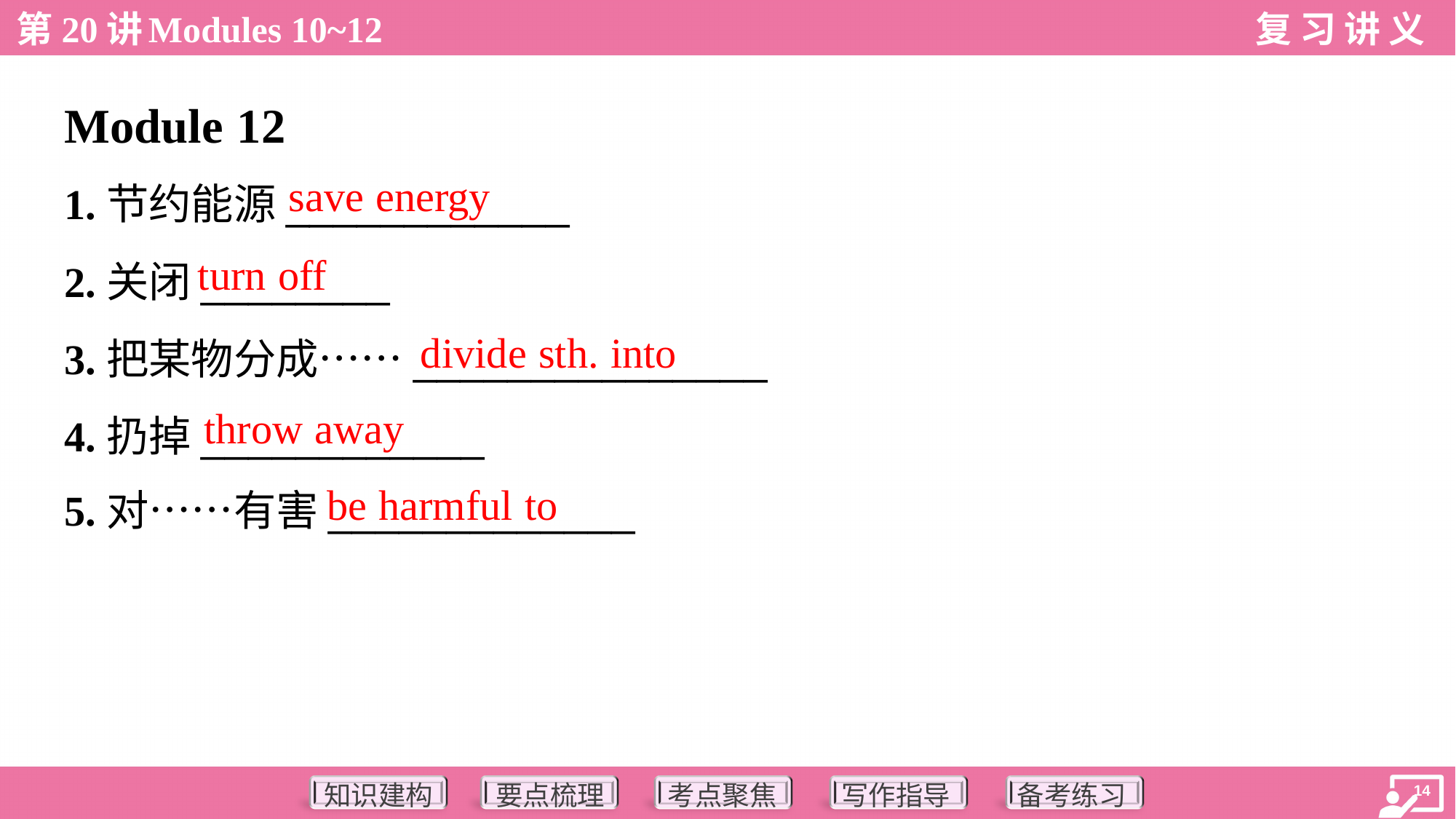

Module 12
save energy
1.节约能源____________
2.关闭________
3.把某物分成……_______________
4.扔掉____________
5.对……有害_____________
turn off
divide sth. into
throw away
be harmful to